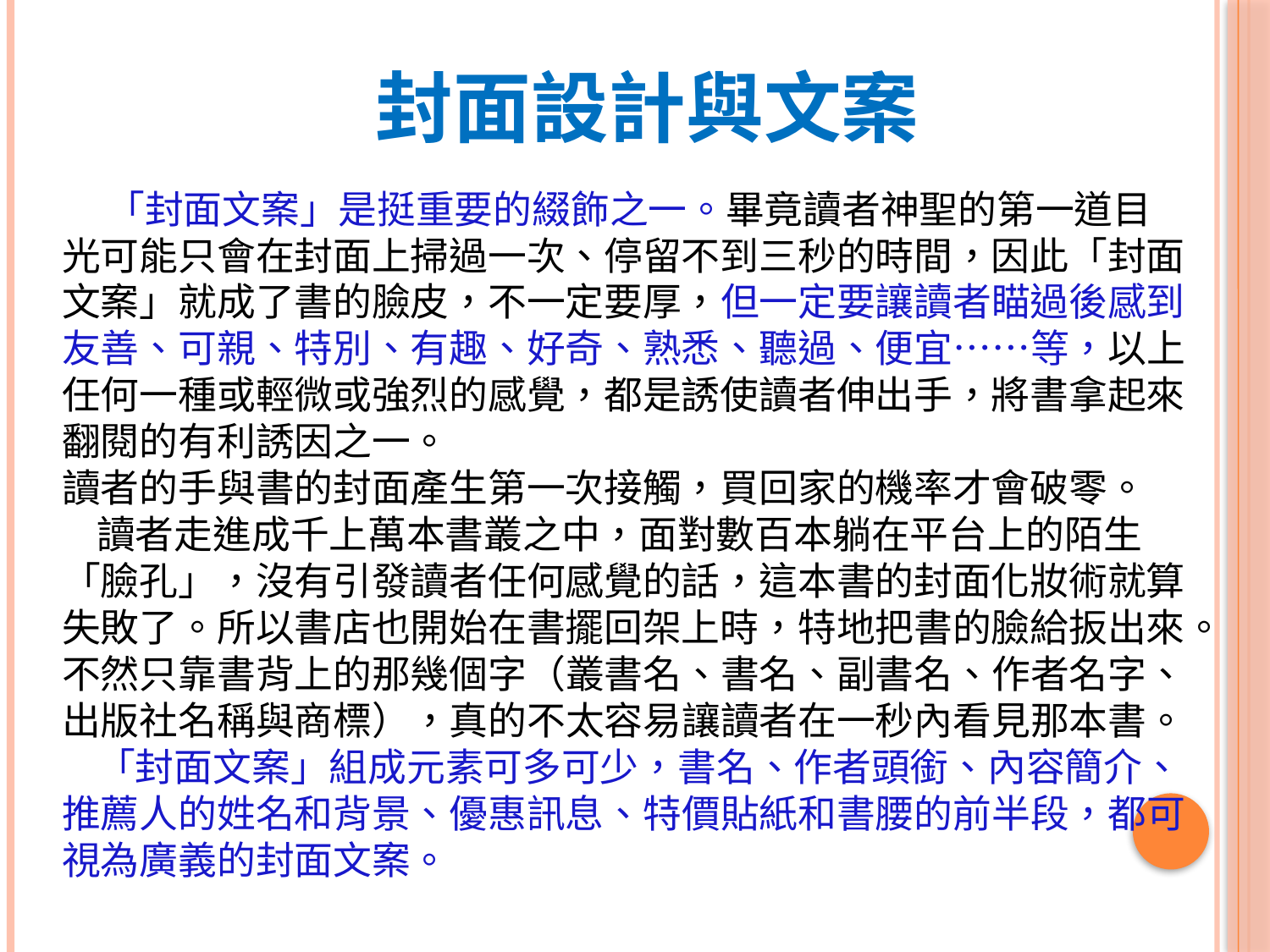

# 封面設計與文案
    「封面文案」是挺重要的綴飾之一。畢竟讀者神聖的第一道目光可能只會在封面上掃過一次、停留不到三秒的時間，因此「封面文案」就成了書的臉皮，不一定要厚，但一定要讓讀者瞄過後感到友善、可親、特別、有趣、好奇、熟悉、聽過、便宜……等，以上任何一種或輕微或強烈的感覺，都是誘使讀者伸出手，將書拿起來翻閱的有利誘因之一。
讀者的手與書的封面產生第一次接觸，買回家的機率才會破零。
    讀者走進成千上萬本書叢之中，面對數百本躺在平台上的陌生「臉孔」，沒有引發讀者任何感覺的話，這本書的封面化妝術就算失敗了。所以書店也開始在書擺回架上時，特地把書的臉給扳出來。不然只靠書背上的那幾個字（叢書名、書名、副書名、作者名字、出版社名稱與商標），真的不太容易讓讀者在一秒內看見那本書。
    「封面文案」組成元素可多可少，書名、作者頭銜、內容簡介、推薦人的姓名和背景、優惠訊息、特價貼紙和書腰的前半段，都可視為廣義的封面文案。